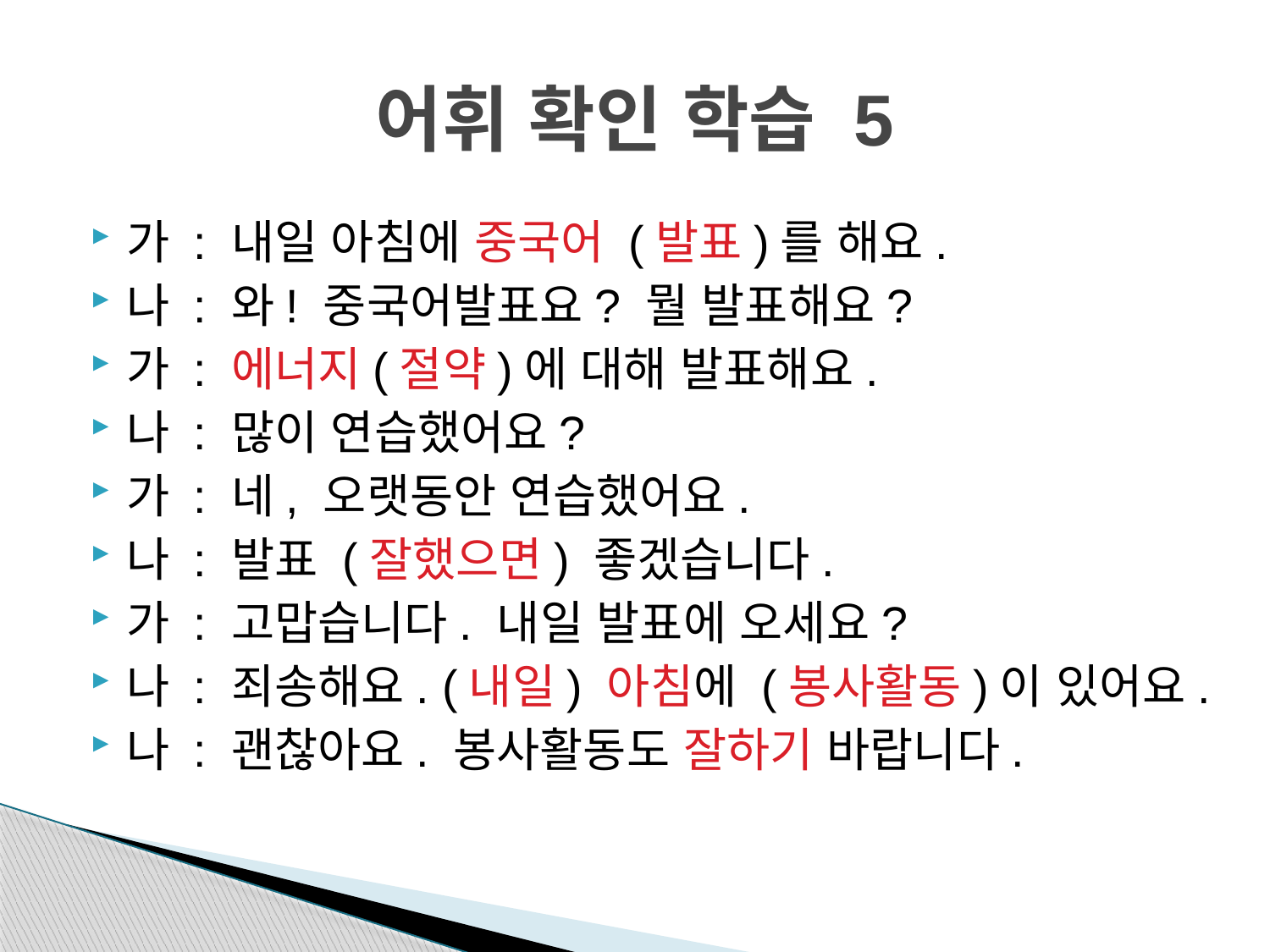

# 어휘 확인 학습 5
가 : 내일 아침에 중국어 (발표)를 해요.
나 : 와! 중국어발표요? 뭘 발표해요?
가 : 에너지(절약)에 대해 발표해요.
나 : 많이 연습했어요?
가 : 네, 오랫동안 연습했어요.
나 : 발표 (잘했으면) 좋겠습니다.
가 : 고맙습니다. 내일 발표에 오세요?
나 : 죄송해요. (내일) 아침에 (봉사활동)이 있어요.
나 : 괜찮아요. 봉사활동도 잘하기 바랍니다.